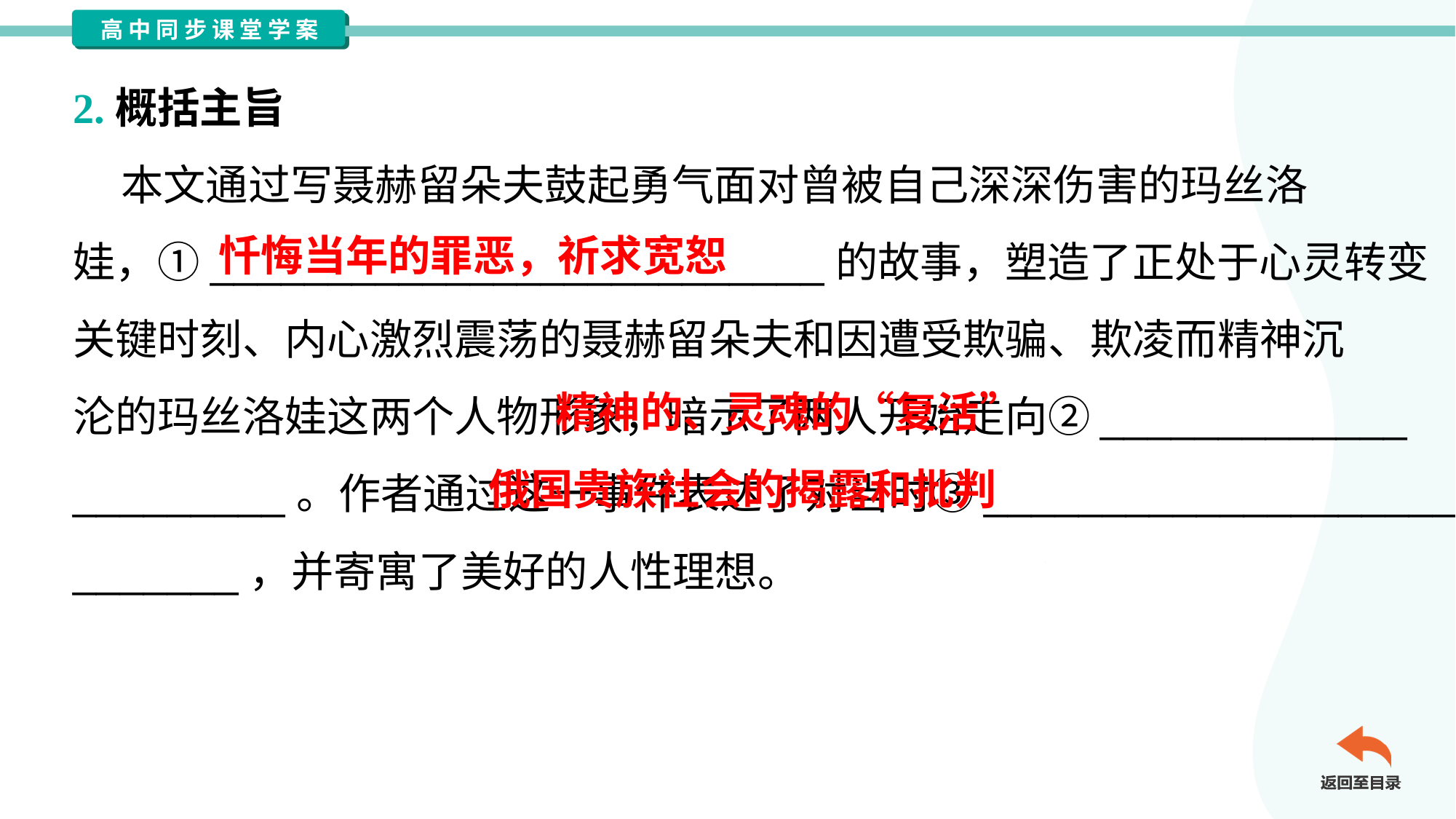

2.概括主旨
    本文通过写聂赫留朵夫鼓起勇气面对曾被自己深深伤害的玛丝洛
娃，①__________________________的故事，塑造了正处于心灵转变
关键时刻、内心激烈震荡的聂赫留朵夫和因遭受欺骗、欺凌而精神沉
沦的玛丝洛娃这两个人物形象，暗示了两人开始走向②_____________
_________。作者通过这一事件表达了对当时③____________________
_______，并寄寓了美好的人性理想。
忏悔当年的罪恶，祈求宽恕
                                                 精神的、灵魂的“复活”
                                          俄国贵族社会的揭露和批判